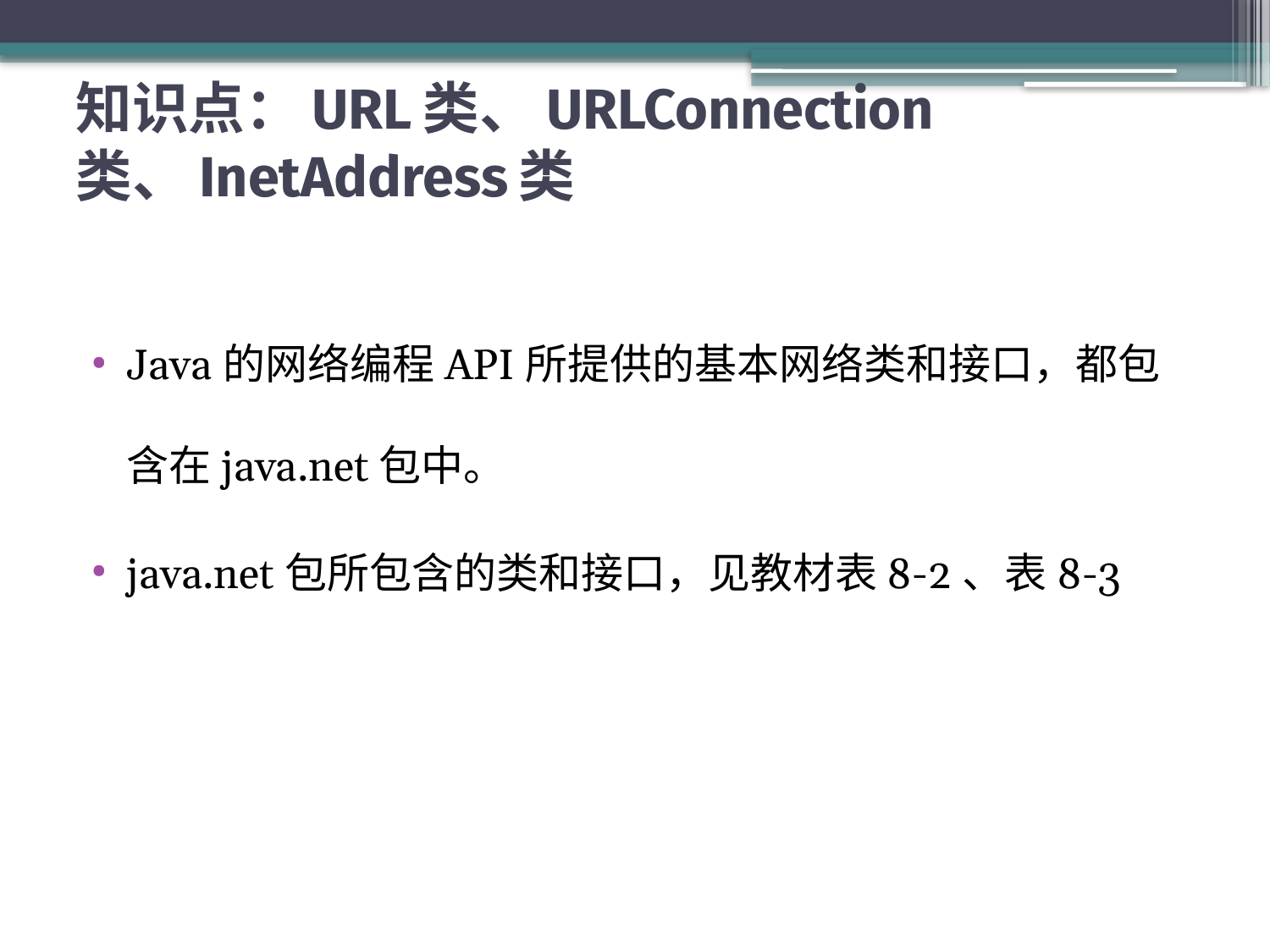

# 知识点：URL类、URLConnection类、InetAddress类

Java的网络编程API所提供的基本网络类和接口，都包含在java.net包中。
java.net包所包含的类和接口，见教材表8-2、表8-3